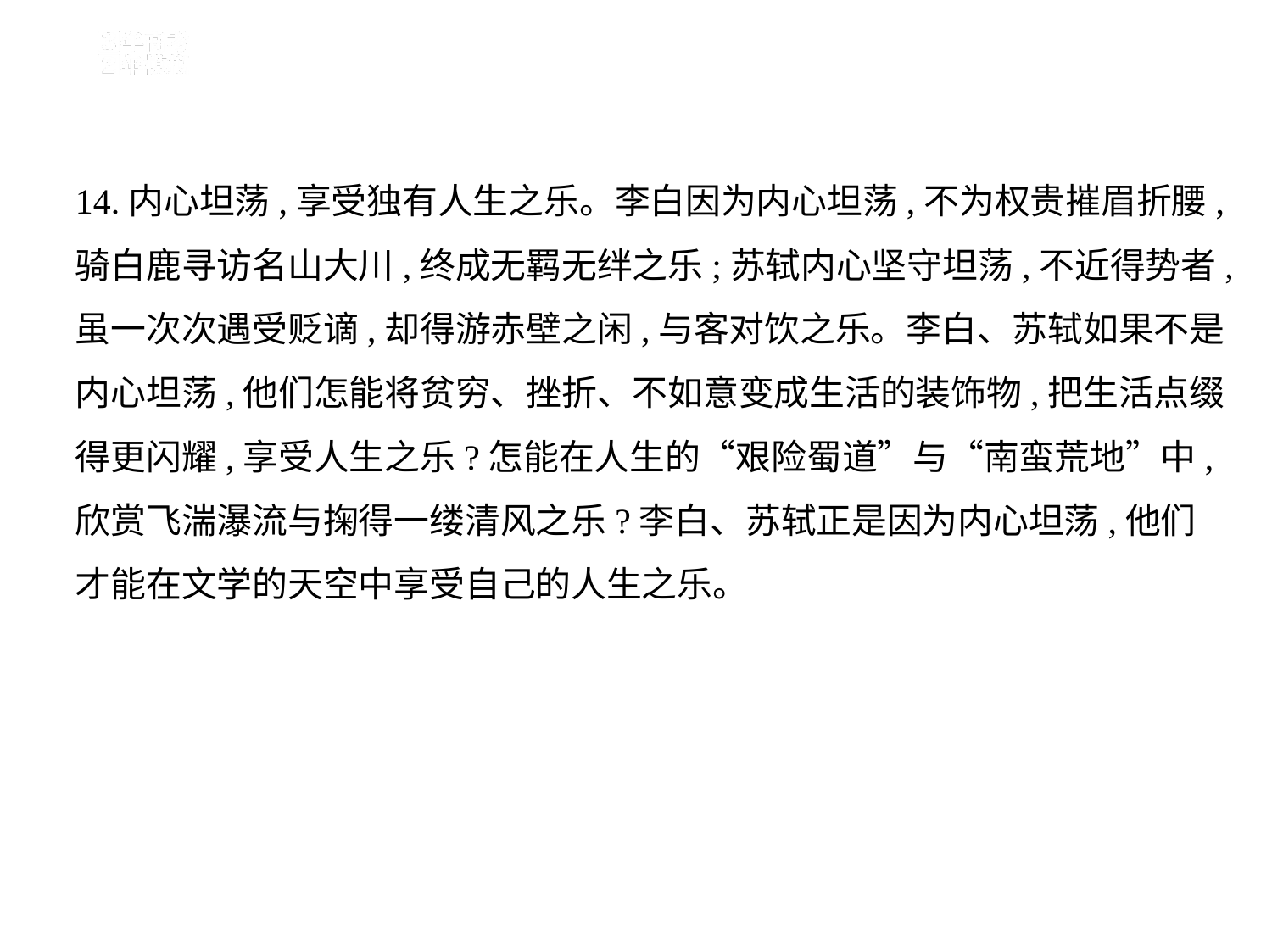

14.内心坦荡,享受独有人生之乐。李白因为内心坦荡,不为权贵摧眉折腰,
骑白鹿寻访名山大川,终成无羁无绊之乐;苏轼内心坚守坦荡,不近得势者,
虽一次次遇受贬谪,却得游赤壁之闲,与客对饮之乐。李白、苏轼如果不是
内心坦荡,他们怎能将贫穷、挫折、不如意变成生活的装饰物,把生活点缀
得更闪耀,享受人生之乐?怎能在人生的“艰险蜀道”与“南蛮荒地”中,
欣赏飞湍瀑流与掬得一缕清风之乐?李白、苏轼正是因为内心坦荡,他们
才能在文学的天空中享受自己的人生之乐。